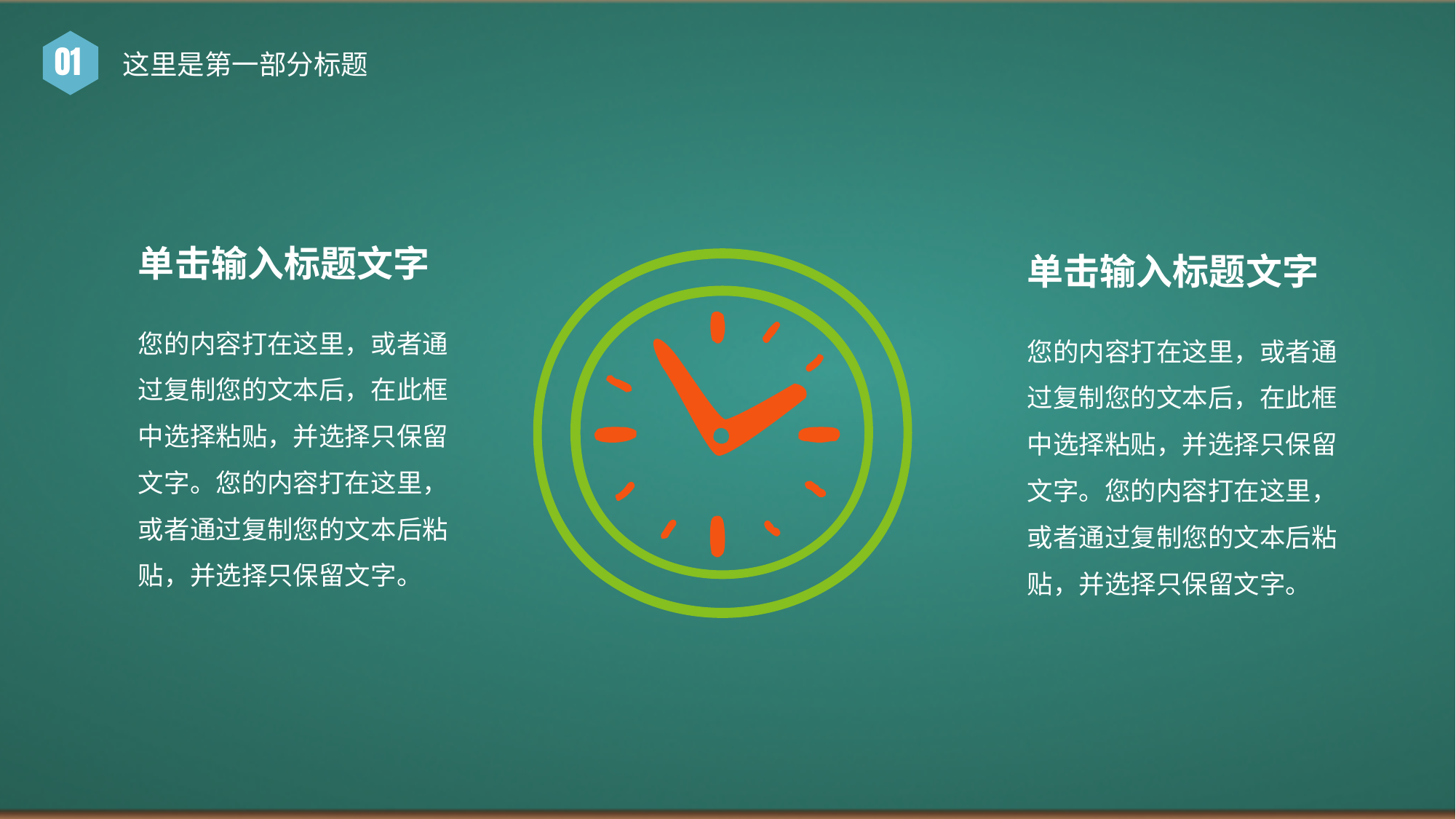

01
这里是第一部分标题
单击输入标题文字
单击输入标题文字

您的内容打在这里，或者通过复制您的文本后，在此框中选择粘贴，并选择只保留文字。您的内容打在这里，或者通过复制您的文本后粘贴，并选择只保留文字。

您的内容打在这里，或者通过复制您的文本后，在此框中选择粘贴，并选择只保留文字。您的内容打在这里，或者通过复制您的文本后粘贴，并选择只保留文字。